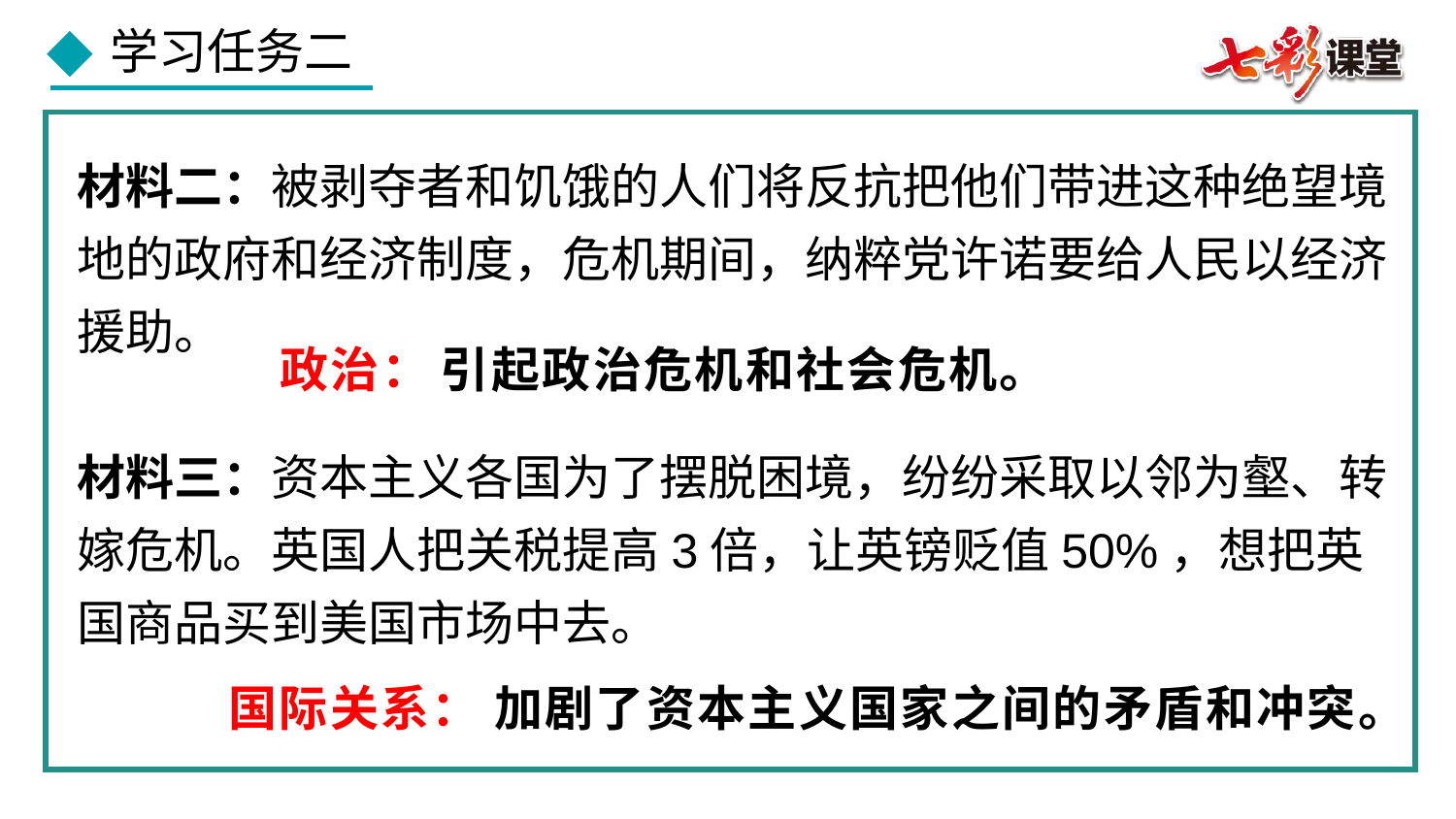

材料二：被剥夺者和饥饿的人们将反抗把他们带进这种绝望境地的政府和经济制度，危机期间，纳粹党许诺要给人民以经济援助。

材料三：资本主义各国为了摆脱困境，纷纷采取以邻为壑、转嫁危机。英国人把关税提高3倍，让英镑贬值50%，想把英国商品买到美国市场中去。
引起政治危机和社会危机。
政治：
国际关系：
加剧了资本主义国家之间的矛盾和冲突。